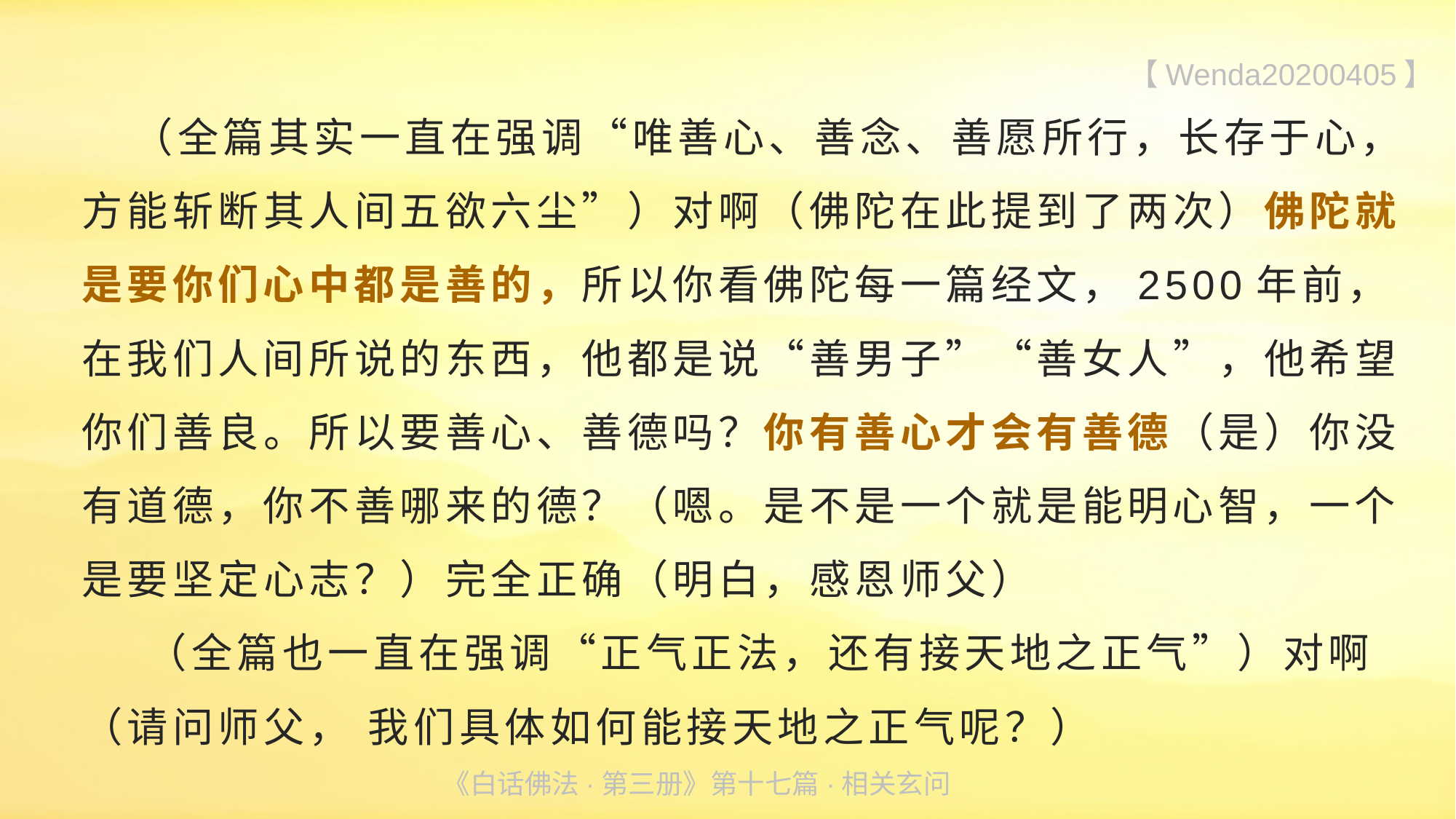

【Wenda20200405】
   （全篇其实一直在强调“唯善心、善念、善愿所行，长存于心，方能斩断其人间五欲六尘”）对啊（佛陀在此提到了两次）佛陀就是要你们心中都是善的，所以你看佛陀每一篇经文，2500年前，在我们人间所说的东西，他都是说“善男子”“善女人”，他希望你们善良。所以要善心、善德吗？你有善心才会有善德（是）你没有道德，你不善哪来的德？（嗯。是不是一个就是能明心智，一个是要坚定心志？）完全正确（明白，感恩师父）
    （全篇也一直在强调“正气正法，还有接天地之正气”）对啊（请问师父， 我们具体如何能接天地之正气呢？）
《白话佛法·第三册》第十七篇·相关玄问